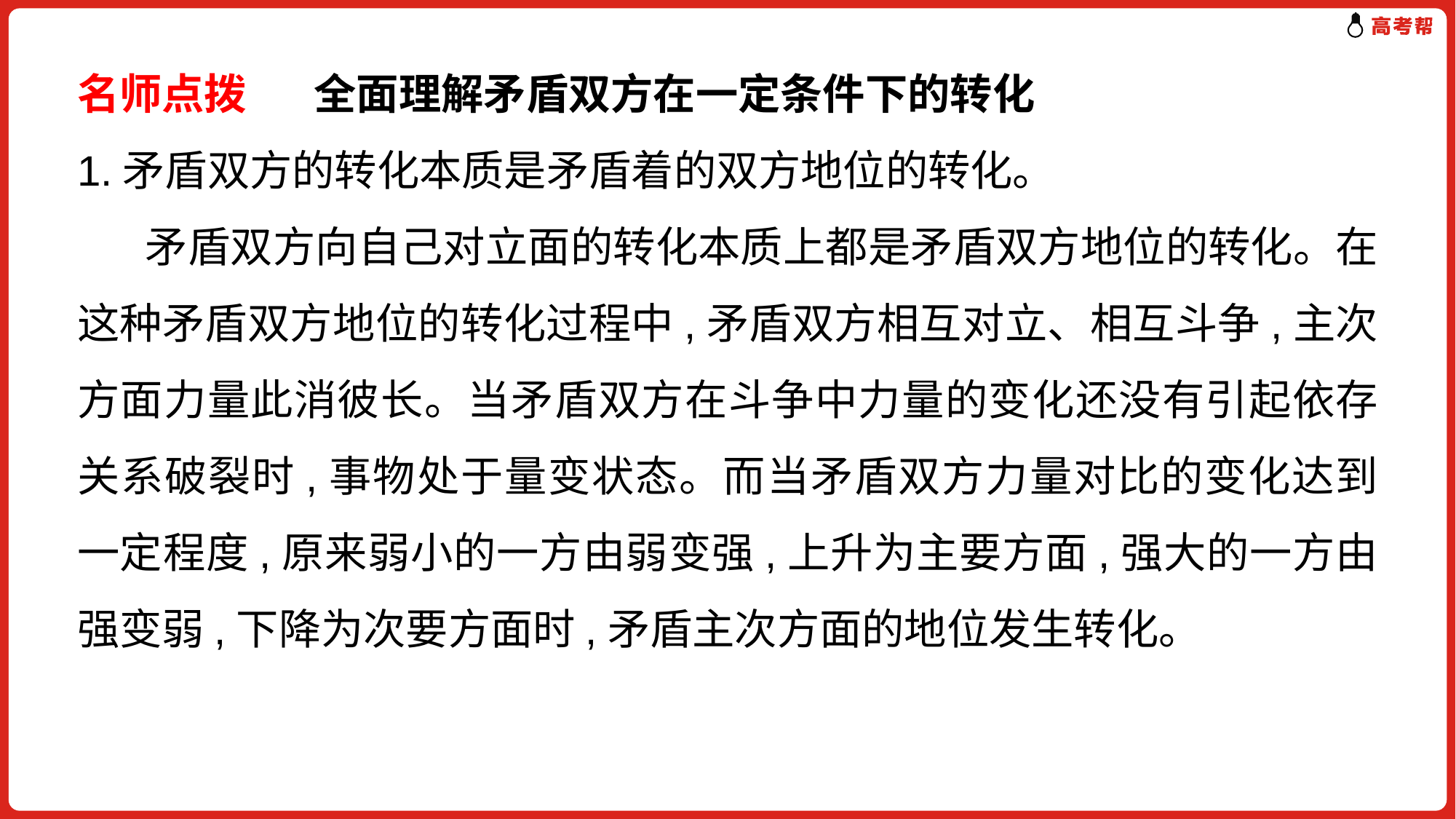

名师点拨       全面理解矛盾双方在一定条件下的转化
1.矛盾双方的转化本质是矛盾着的双方地位的转化。
      矛盾双方向自己对立面的转化本质上都是矛盾双方地位的转化。在这种矛盾双方地位的转化过程中,矛盾双方相互对立、相互斗争,主次方面力量此消彼长。当矛盾双方在斗争中力量的变化还没有引起依存关系破裂时,事物处于量变状态。而当矛盾双方力量对比的变化达到一定程度,原来弱小的一方由弱变强,上升为主要方面,强大的一方由强变弱,下降为次要方面时,矛盾主次方面的地位发生转化。